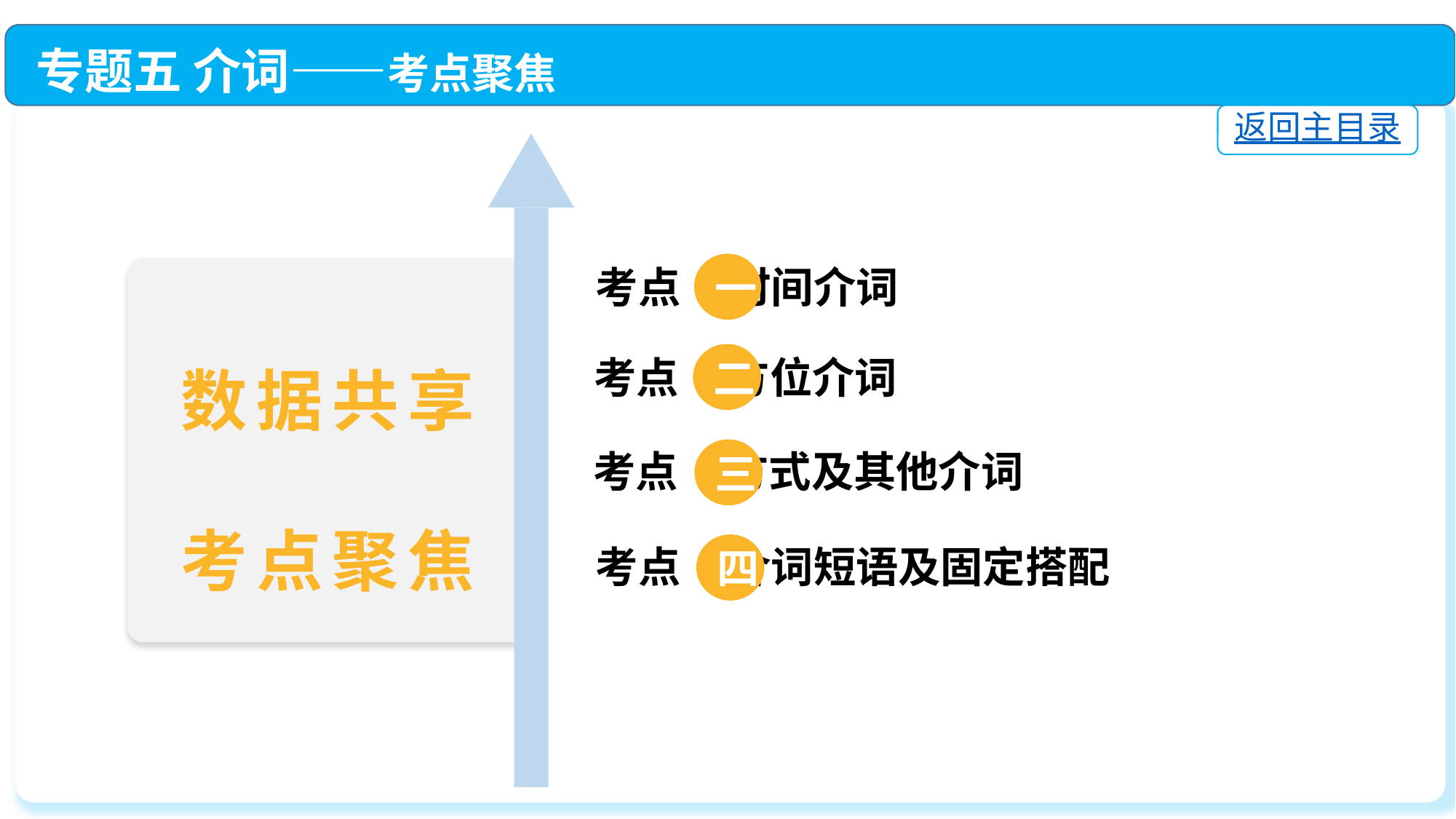

专题五 介词——考点聚焦

返回主目录

一
考点     时间介词

二
考点     方位介词
数据共享
考点聚焦
三
考点     方式及其他介词
四
考点     介词短语及固定搭配